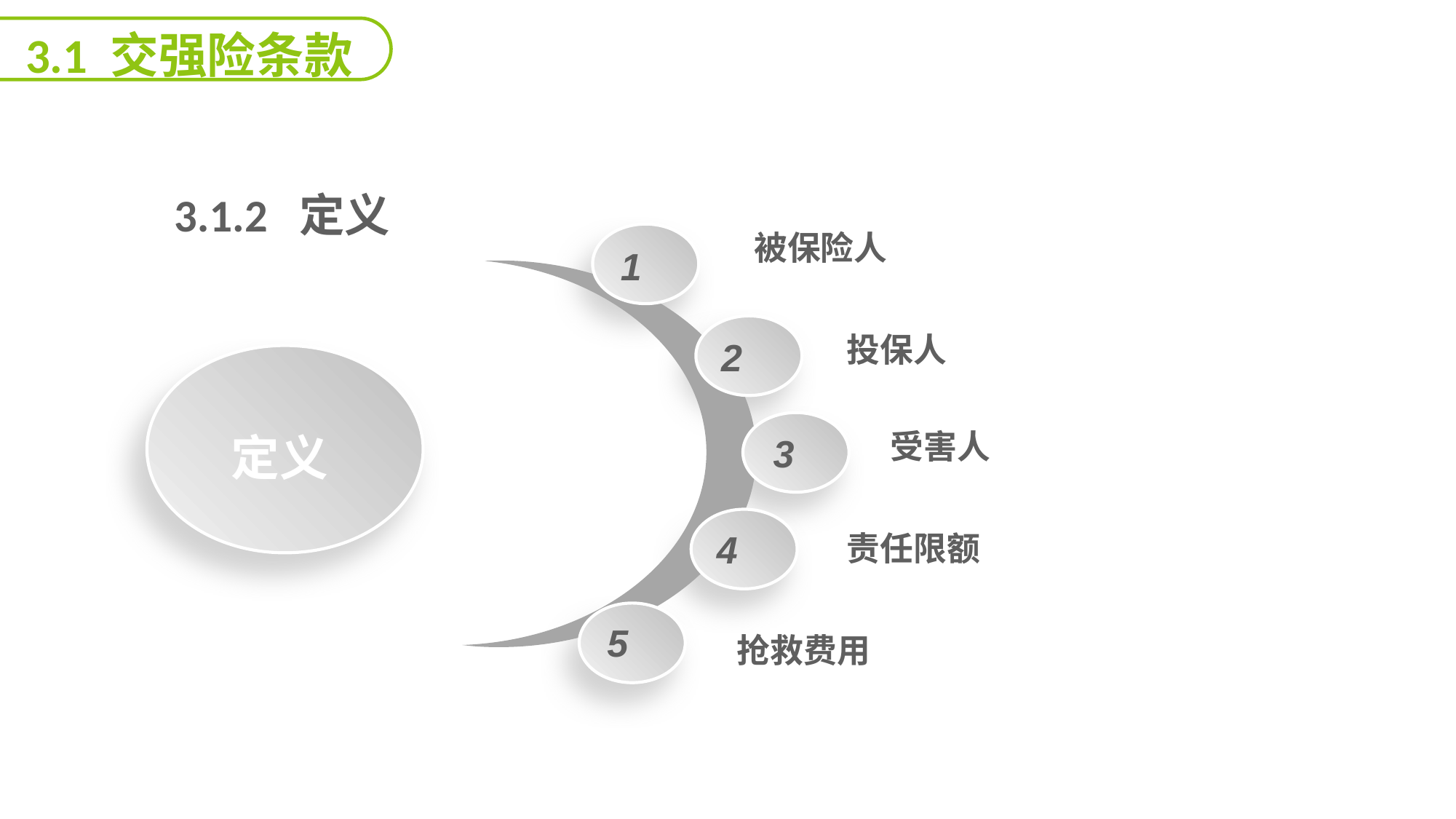

3.1 交强险条款
 3.1.2  定义

能力
目标
被保险人

1

投保人
2

受害人
定义
3

4
责任限额

5
抢救费用
延迟符